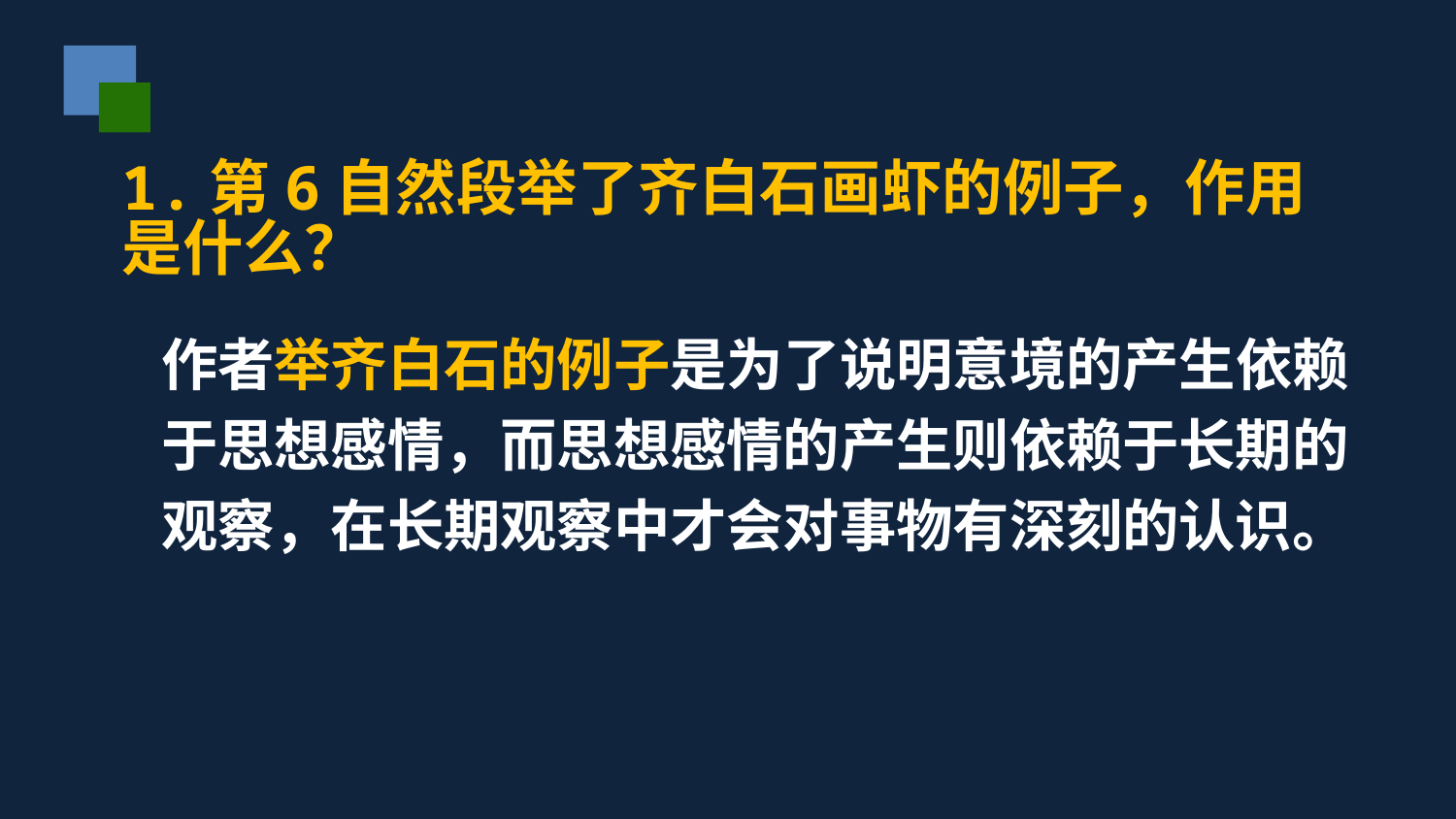

1.第6自然段举了齐白石画虾的例子，作用是什么？
作者举齐白石的例子是为了说明意境的产生依赖于思想感情，而思想感情的产生则依赖于长期的观察，在长期观察中才会对事物有深刻的认识。